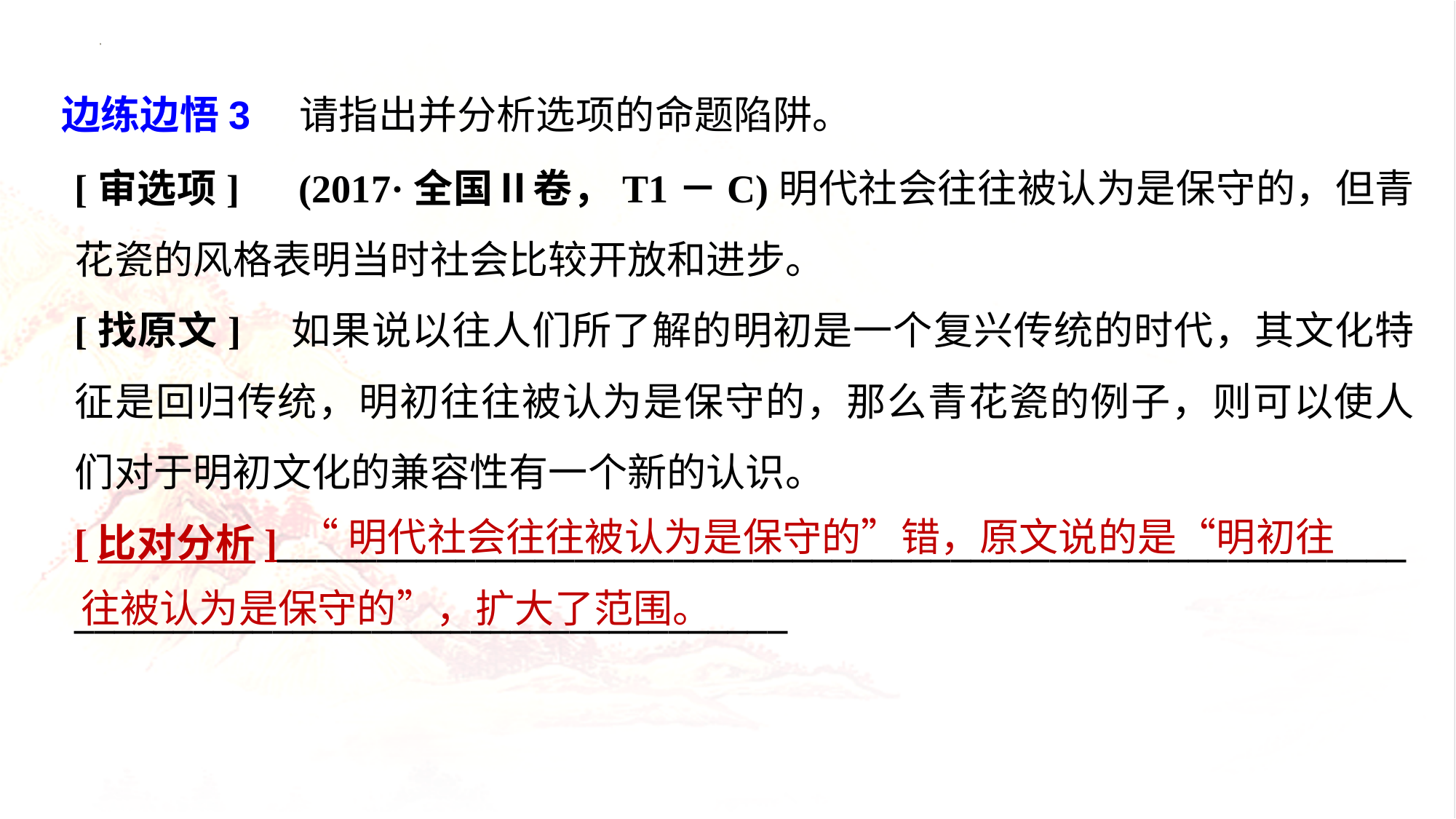

边练边悟3　请指出并分析选项的命题陷阱。
[审选项]　(2017·全国Ⅱ卷，T1－C)明代社会往往被认为是保守的，但青花瓷的风格表明当时社会比较开放和进步。
[找原文]　如果说以往人们所了解的明初是一个复兴传统的时代，其文化特征是回归传统，明初往往被认为是保守的，那么青花瓷的例子，则可以使人们对于明初文化的兼容性有一个新的认识。
[比对分析]_________________________________________________________
____________________________________
		“明代社会往往被认为是保守的”错，原文说的是“明初往往被认为是保守的”，扩大了范围。